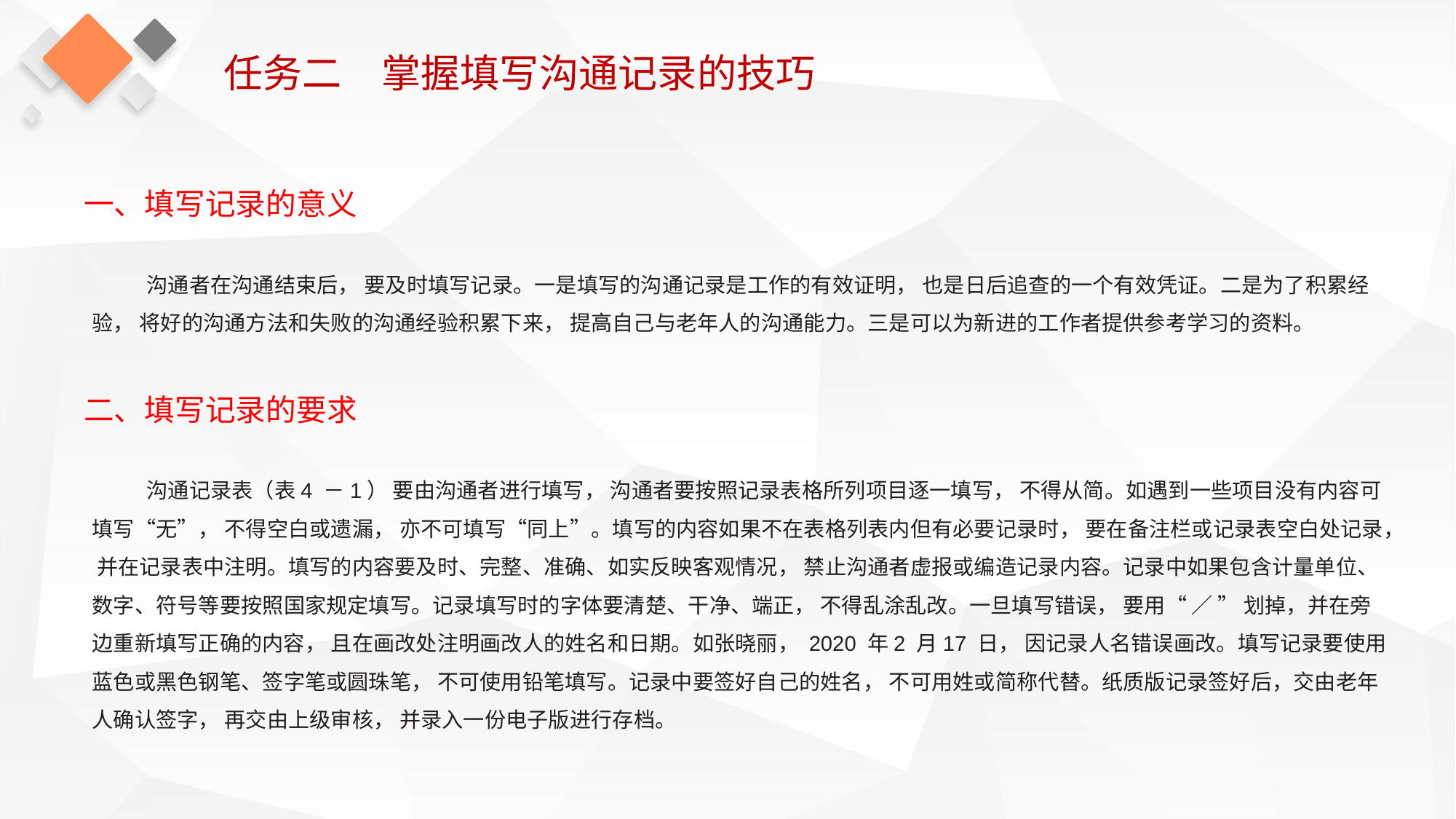

任务二　掌握填写沟通记录的技巧
一、填写记录的意义
沟通者在沟通结束后， 要及时填写记录。一是填写的沟通记录是工作的有效证明， 也是日后追查的一个有效凭证。二是为了积累经验， 将好的沟通方法和失败的沟通经验积累下来， 提高自己与老年人的沟通能力。三是可以为新进的工作者提供参考学习的资料。
二、填写记录的要求
沟通记录表（表4 －1） 要由沟通者进行填写， 沟通者要按照记录表格所列项目逐一填写， 不得从简。如遇到一些项目没有内容可填写“无”， 不得空白或遗漏， 亦不可填写“同上”。填写的内容如果不在表格列表内但有必要记录时， 要在备注栏或记录表空白处记录， 并在记录表中注明。填写的内容要及时、完整、准确、如实反映客观情况， 禁止沟通者虚报或编造记录内容。记录中如果包含计量单位、数字、符号等要按照国家规定填写。记录填写时的字体要清楚、干净、端正， 不得乱涂乱改。一旦填写错误， 要用“ ／ ” 划掉，并在旁边重新填写正确的内容， 且在画改处注明画改人的姓名和日期。如张晓丽， 2020 年2 月17 日， 因记录人名错误画改。填写记录要使用蓝色或黑色钢笔、签字笔或圆珠笔， 不可使用铅笔填写。记录中要签好自己的姓名， 不可用姓或简称代替。纸质版记录签好后，交由老年人确认签字， 再交由上级审核， 并录入一份电子版进行存档。